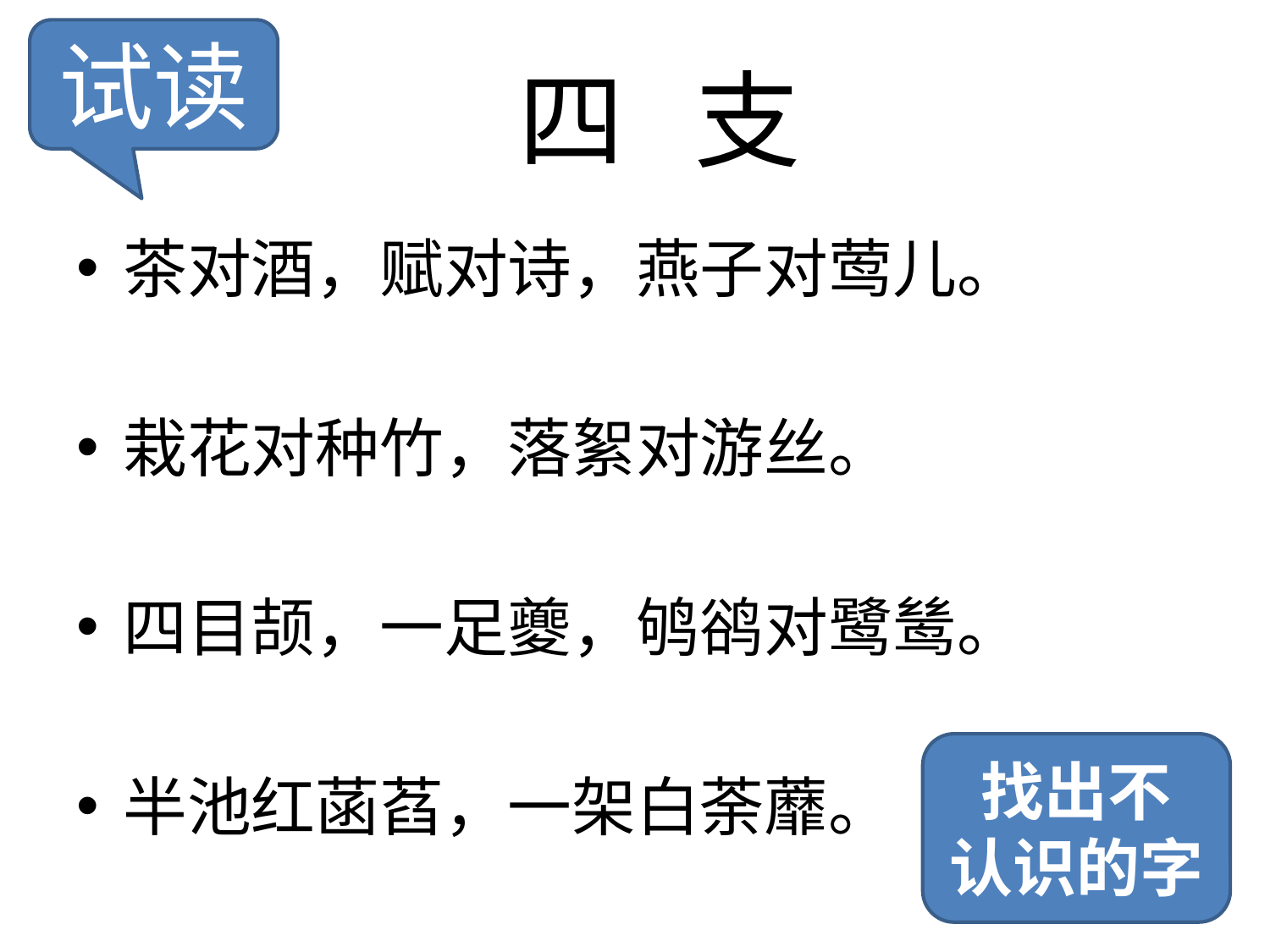

试读
# 四   支
茶对酒，赋对诗，燕子对莺儿。

栽花对种竹，落絮对游丝。

四目颉，一足夔，鸲鹆对鹭鸶。

半池红菡萏，一架白荼蘼。
找出不
认识的字